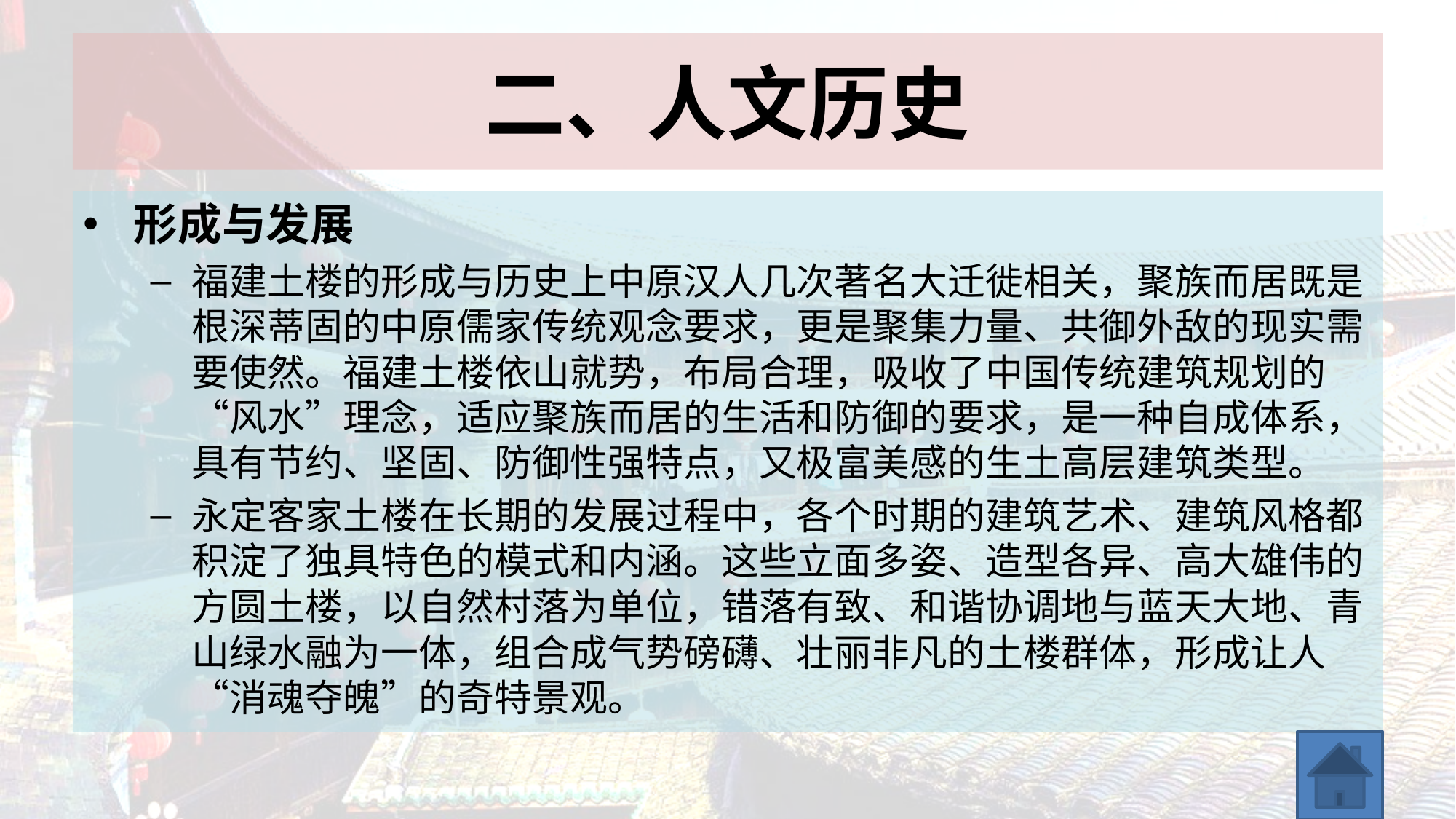

# 二、人文历史
形成与发展
福建土楼的形成与历史上中原汉人几次著名大迁徙相关，聚族而居既是根深蒂固的中原儒家传统观念要求，更是聚集力量、共御外敌的现实需要使然。福建土楼依山就势，布局合理，吸收了中国传统建筑规划的“风水”理念，适应聚族而居的生活和防御的要求，是一种自成体系，具有节约、坚固、防御性强特点，又极富美感的生土高层建筑类型。
永定客家土楼在长期的发展过程中，各个时期的建筑艺术、建筑风格都积淀了独具特色的模式和内涵。这些立面多姿、造型各异、高大雄伟的方圆土楼，以自然村落为单位，错落有致、和谐协调地与蓝天大地、青山绿水融为一体，组合成气势磅礴、壮丽非凡的土楼群体，形成让人“消魂夺魄”的奇特景观。